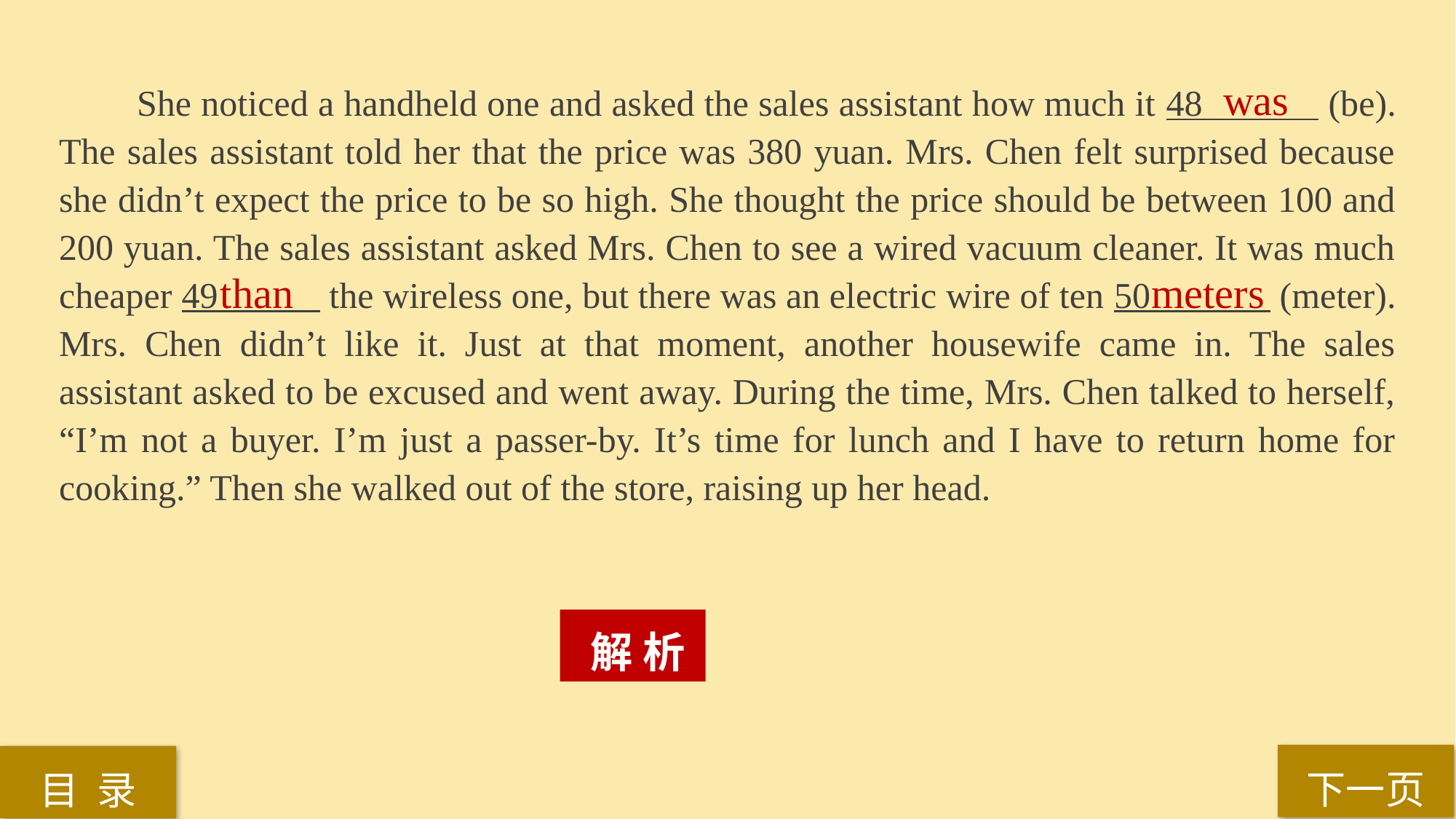

She noticed a handheld one and asked the sales assistant how much it 48             (be). The sales assistant told her that the price was 380 yuan. Mrs. Chen felt surprised because she didn’t expect the price to be so high. She thought the price should be between 100 and 200 yuan. The sales assistant asked Mrs. Chen to see a wired vacuum cleaner. It was much cheaper 49            the wireless one, but there was an electric wire of ten 50              (meter). Mrs. Chen didn’t like it. Just at that moment, another housewife came in. The sales assistant asked to be excused and went away. During the time, Mrs. Chen talked to herself, “I’m not a buyer. I’m just a passer-by. It’s time for lunch and I have to return home for cooking.” Then she walked out of the store, raising up her head.
was
than
meters
 解 析